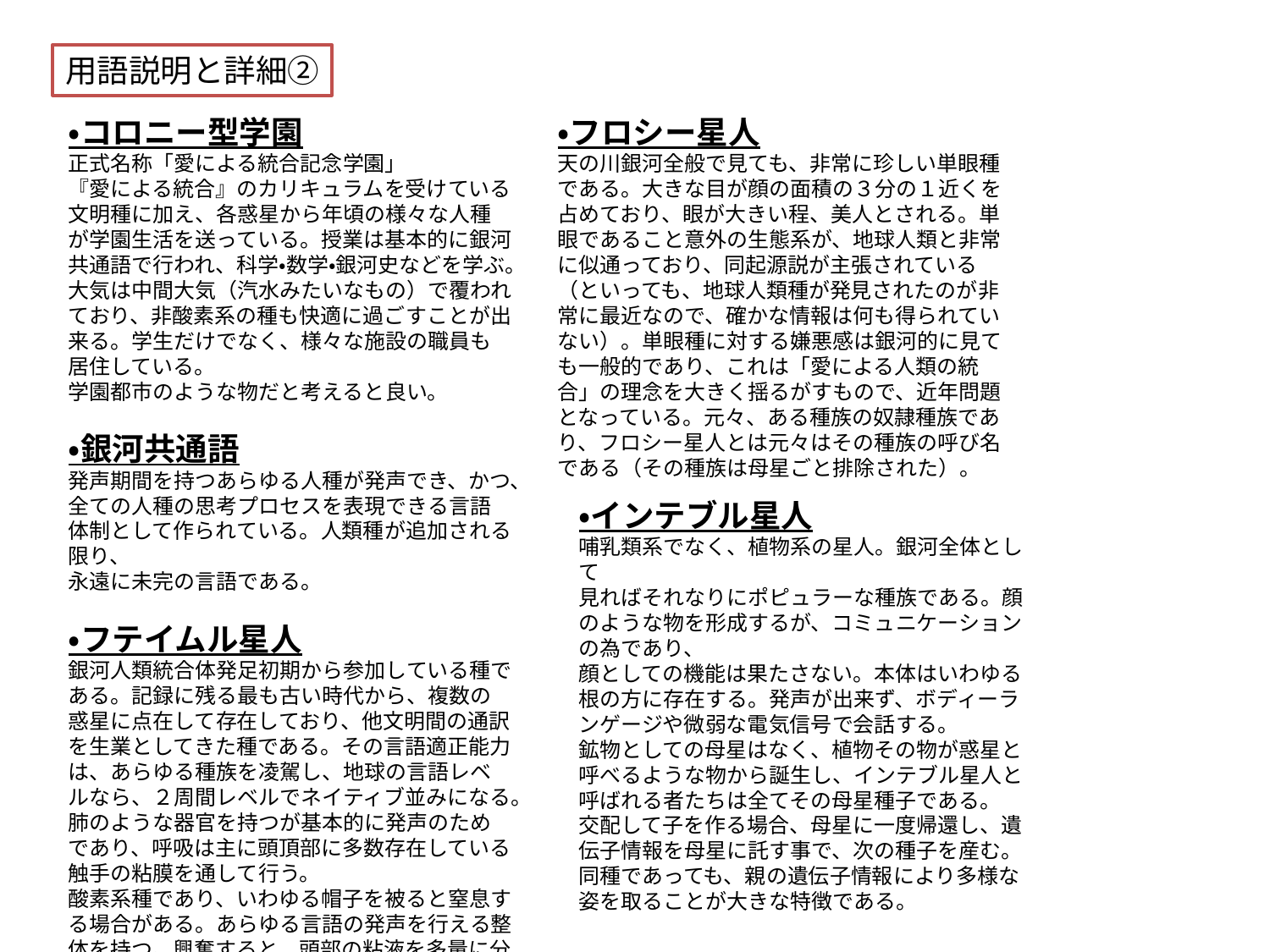

用語説明と詳細②
・コロニー型学園
正式名称「愛による統合記念学園」
『愛による統合』のカリキュラムを受けている文明種に加え、各惑星から年頃の様々な人種が学園生活を送っている。授業は基本的に銀河共通語で行われ、科学・数学・銀河史などを学ぶ。大気は中間大気（汽水みたいなもの）で覆われており、非酸素系の種も快適に過ごすことが出来る。学生だけでなく、様々な施設の職員も居住している。
学園都市のような物だと考えると良い。

・銀河共通語
発声期間を持つあらゆる人種が発声でき、かつ、
全ての人種の思考プロセスを表現できる言語体制として作られている。人類種が追加される限り、
永遠に未完の言語である。

・フテイムル星人
銀河人類統合体発足初期から参加している種である。記録に残る最も古い時代から、複数の惑星に点在して存在しており、他文明間の通訳を生業としてきた種である。その言語適正能力は、あらゆる種族を凌駕し、地球の言語レベルなら、２周間レベルでネイティブ並みになる。肺のような器官を持つが基本的に発声のためであり、呼吸は主に頭頂部に多数存在している触手の粘膜を通して行う。
酸素系種であり、いわゆる帽子を被ると窒息する場合がある。あらゆる言語の発声を行える整体を持つ。興奮すると、頭部の粘液を多量に分泌する。
・フロシー星人
天の川銀河全般で見ても、非常に珍しい単眼種である。大きな目が顔の面積の３分の１近くを占めており、眼が大きい程、美人とされる。単眼であること意外の生態系が、地球人類と非常に似通っており、同起源説が主張されている（といっても、地球人類種が発見されたのが非常に最近なので、確かな情報は何も得られていない）。単眼種に対する嫌悪感は銀河的に見ても一般的であり、これは「愛による人類の統合」の理念を大きく揺るがすもので、近年問題となっている。元々、ある種族の奴隷種族であり、フロシー星人とは元々はその種族の呼び名である（その種族は母星ごと排除された）。
・インテブル星人
哺乳類系でなく、植物系の星人。銀河全体として
見ればそれなりにポピュラーな種族である。顔のような物を形成するが、コミュニケーションの為であり、
顔としての機能は果たさない。本体はいわゆる根の方に存在する。発声が出来ず、ボディーランゲージや微弱な電気信号で会話する。
鉱物としての母星はなく、植物その物が惑星と呼べるような物から誕生し、インテブル星人と呼ばれる者たちは全てその母星種子である。
交配して子を作る場合、母星に一度帰還し、遺伝子情報を母星に託す事で、次の種子を産む。
同種であっても、親の遺伝子情報により多様な姿を取ることが大きな特徴である。